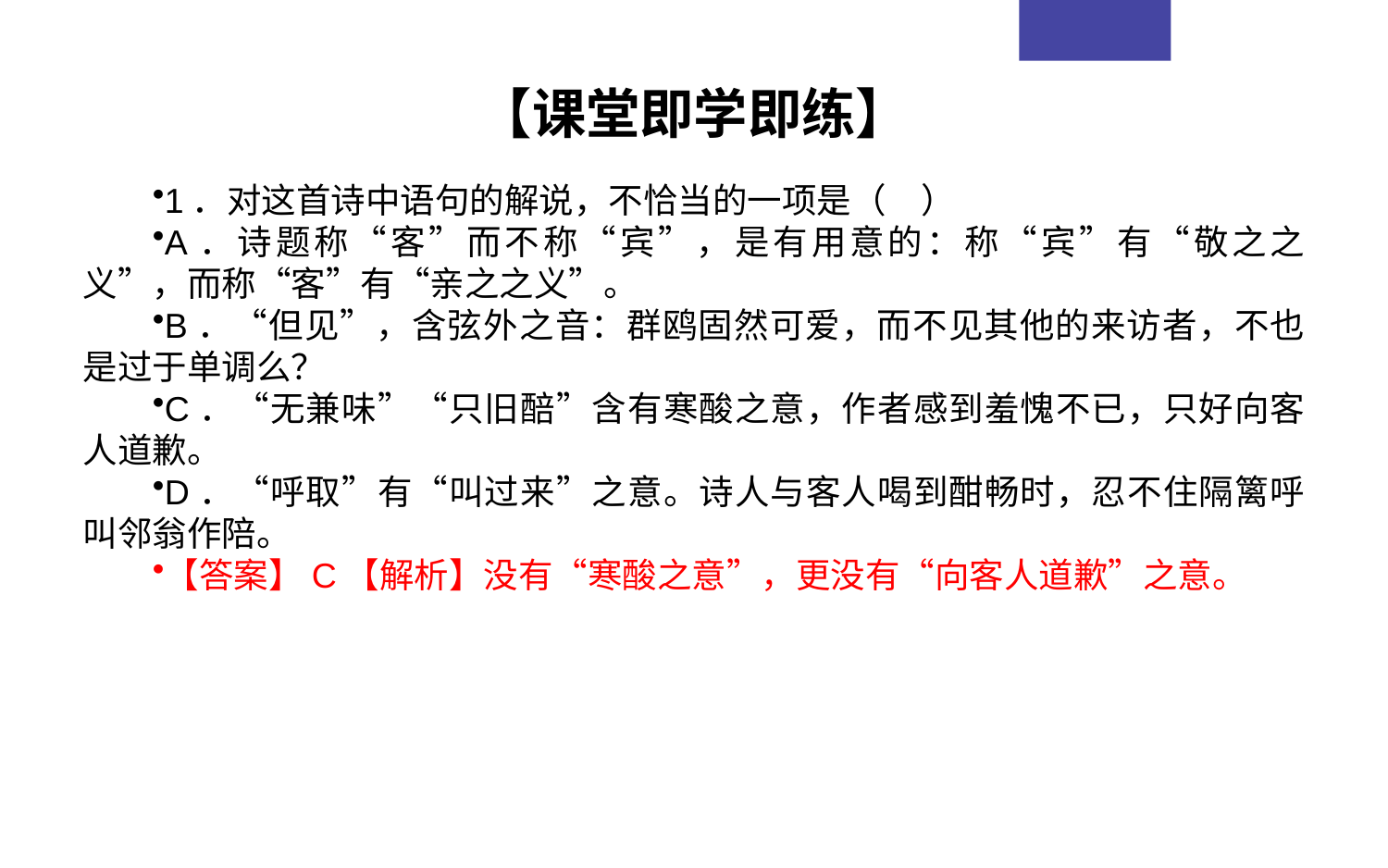

【课堂即学即练】
1．对这首诗中语句的解说，不恰当的一项是（　）
A．诗题称“客”而不称“宾”，是有用意的：称“宾”有“敬之之义”，而称“客”有“亲之之义”。
B．“但见”，含弦外之音：群鸥固然可爱，而不见其他的来访者，不也是过于单调么？
C．“无兼味”“只旧醅”含有寒酸之意，作者感到羞愧不已，只好向客人道歉。
D．“呼取”有“叫过来”之意。诗人与客人喝到酣畅时，忍不住隔篱呼叫邻翁作陪。
【答案】C【解析】没有“寒酸之意”，更没有“向客人道歉”之意。